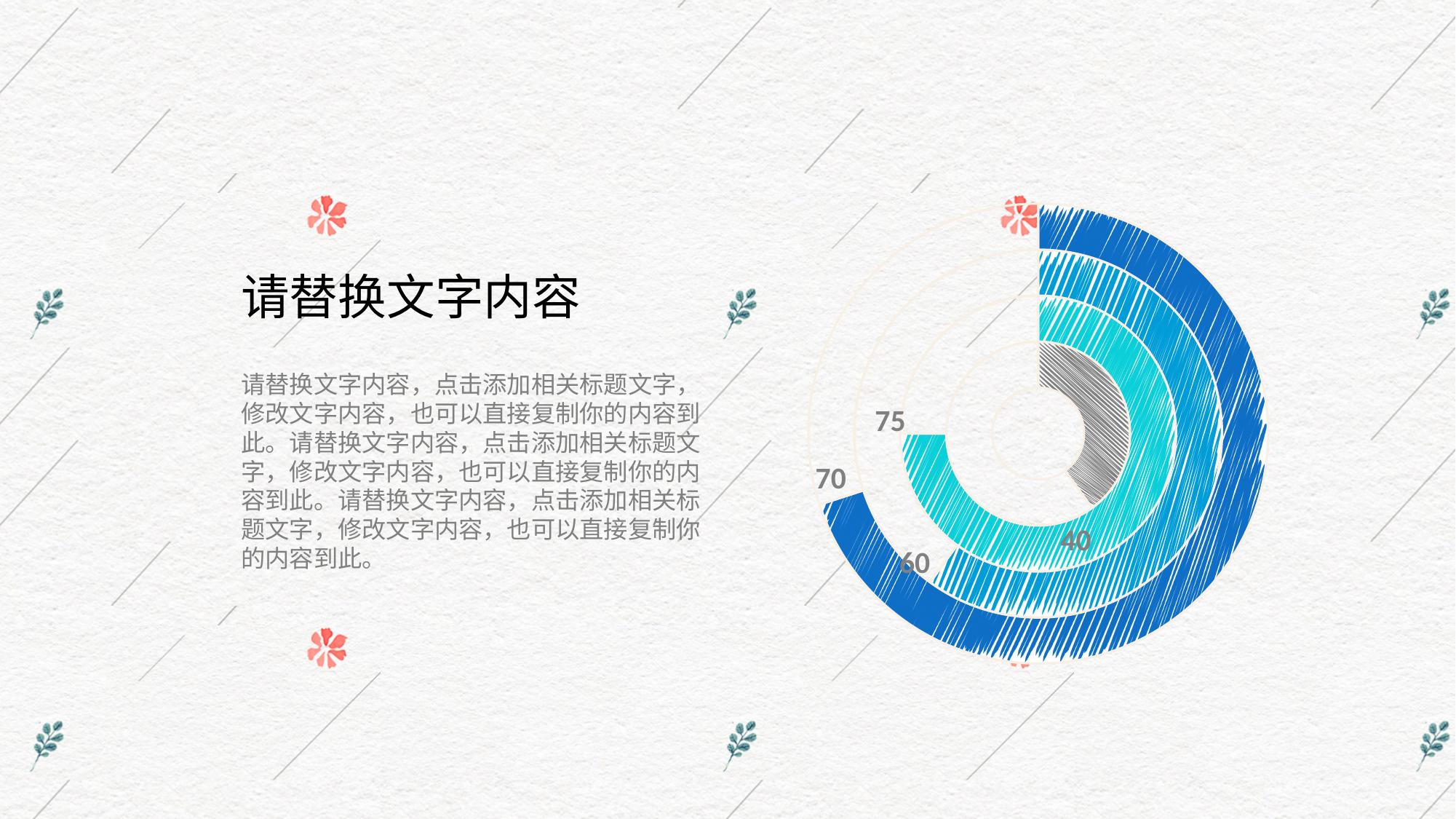

### Chart

| Category | 판매 | 열1 | 열2 | 열3 |
|---|---|---|---|---|
| 1분기 | 40.0 | 75.0 | 60.0 | 70.0 |
| 2분기 | 60.0 | 25.0 | 40.0 | 30.0 |
请替换文字内容
请替换文字内容，点击添加相关标题文字，修改文字内容，也可以直接复制你的内容到此。请替换文字内容，点击添加相关标题文字，修改文字内容，也可以直接复制你的内容到此。请替换文字内容，点击添加相关标题文字，修改文字内容，也可以直接复制你的内容到此。
75
70
40
60